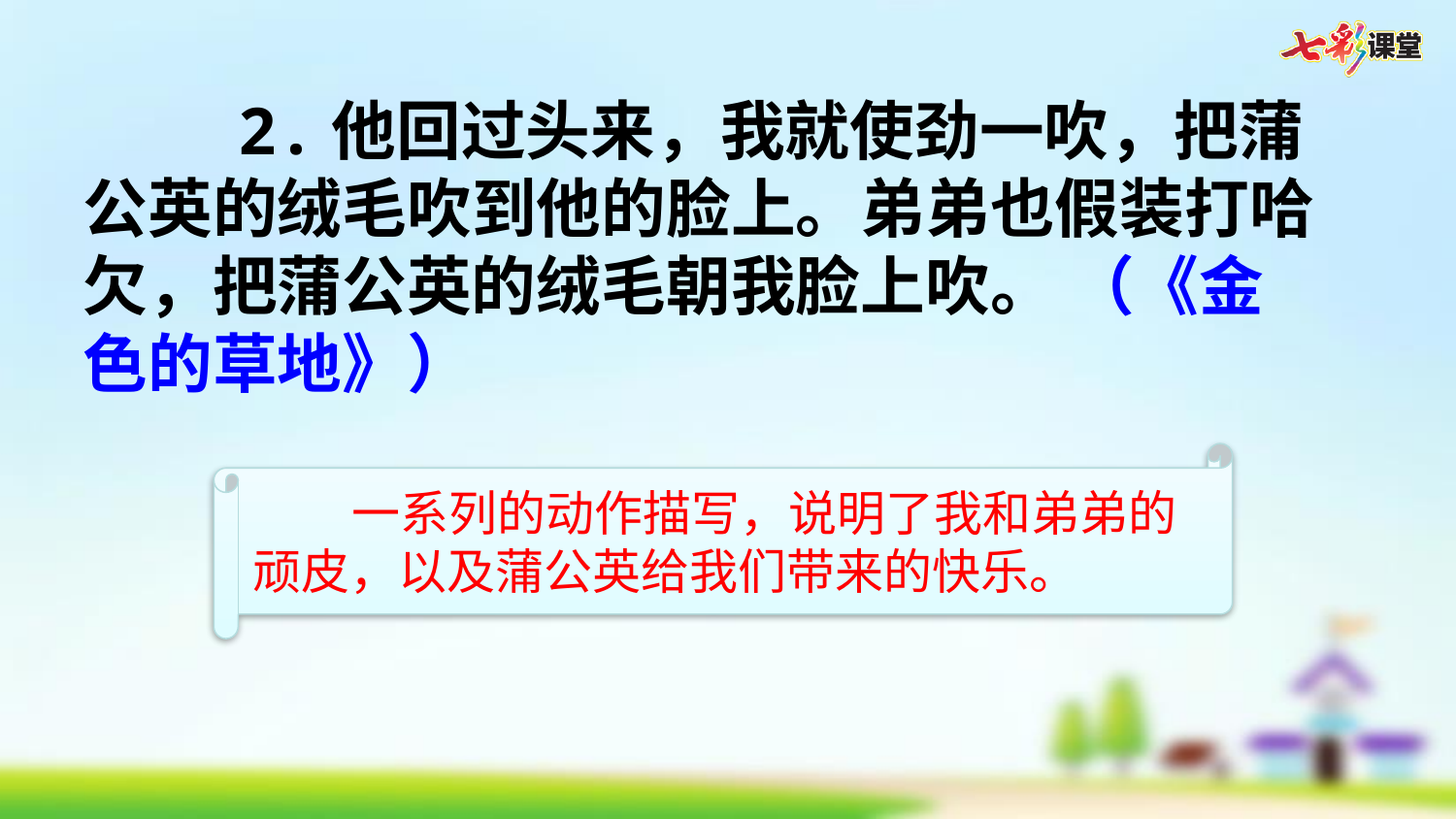

2.他回过头来，我就使劲一吹，把蒲公英的绒毛吹到他的脸上。弟弟也假装打哈欠，把蒲公英的绒毛朝我脸上吹。 （《金色的草地》）
        一系列的动作描写，说明了我和弟弟的顽皮，以及蒲公英给我们带来的快乐。